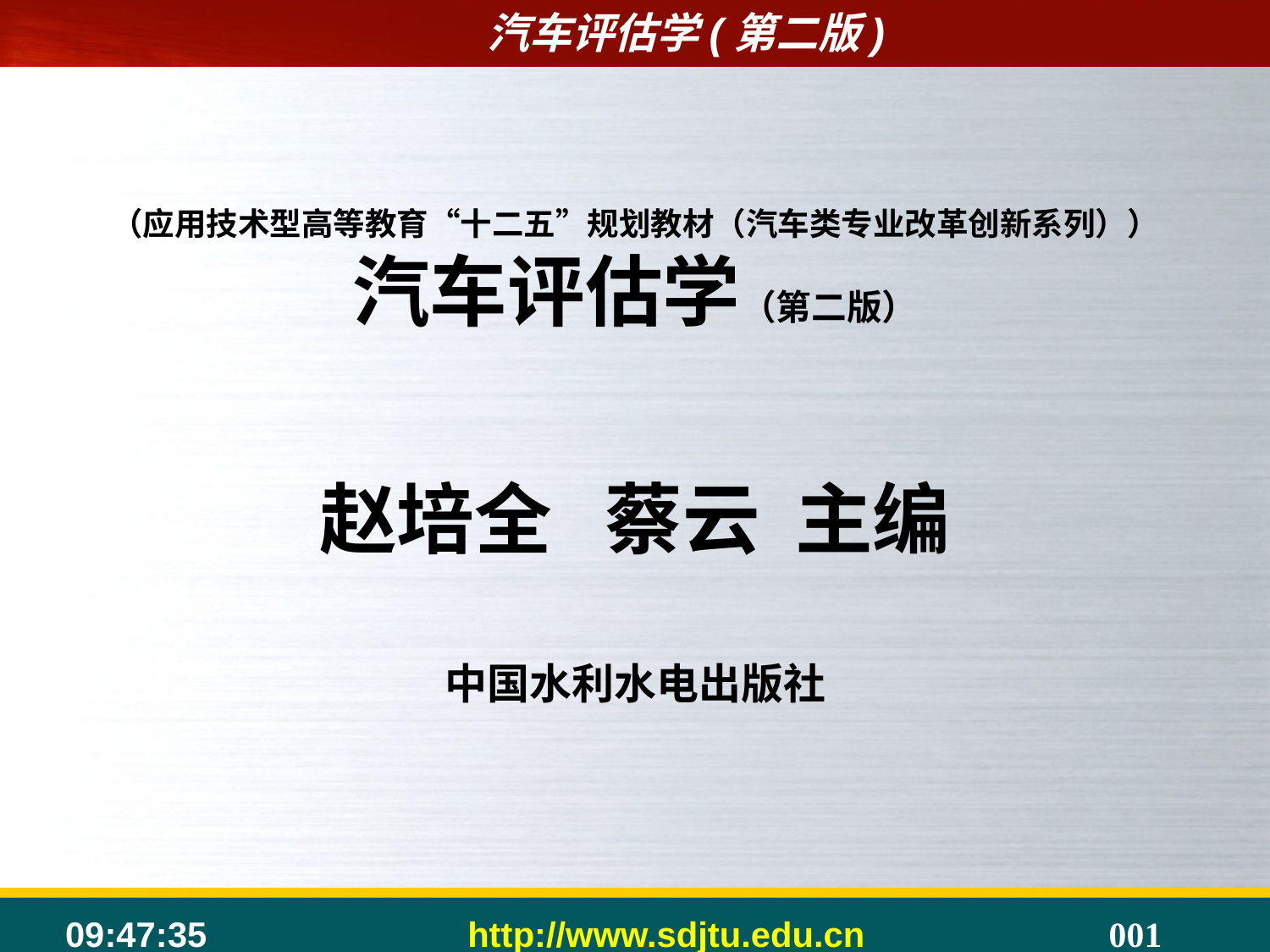

# （应用技术型高等教育“十二五”规划教材（汽车类专业改革创新系列））汽车评估学（第二版） 赵培全   蔡云  主编 中国水利水电出版社